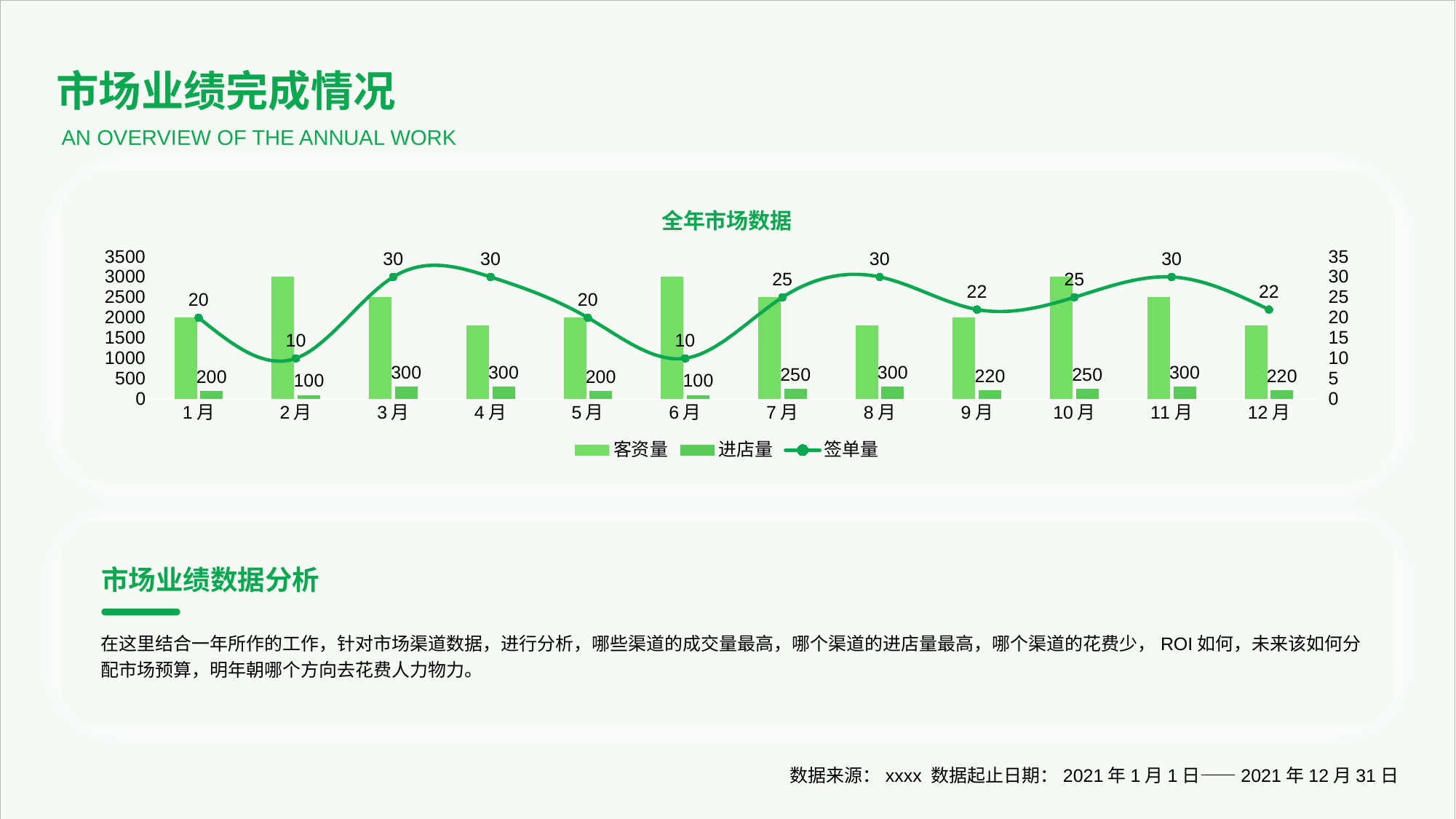

市场业绩完成情况
AN OVERVIEW OF THE ANNUAL WORK

### Chart: 全年市场数据

| Category | 客资量 | 进店量 | 签单量 |
|---|---|---|---|
| 1月 | 2000.0 | 200.0 | 20.0 |
| 2月 | 3000.0 | 100.0 | 10.0 |
| 3月 | 2500.0 | 300.0 | 30.0 |
| 4月 | 1800.0 | 300.0 | 30.0 |
| 5月 | 2000.0 | 200.0 | 20.0 |
| 6月 | 3000.0 | 100.0 | 10.0 |
| 7月 | 2500.0 | 250.0 | 25.0 |
| 8月 | 1800.0 | 300.0 | 30.0 |
| 9月 | 2000.0 | 220.0 | 22.0 |
| 10月 | 3000.0 | 250.0 | 25.0 |
| 11月 | 2500.0 | 300.0 | 30.0 |
| 12月 | 1800.0 | 220.0 | 22.0 |
市场业绩数据分析

在这里结合一年所作的工作，针对市场渠道数据，进行分析，哪些渠道的成交量最高，哪个渠道的进店量最高，哪个渠道的花费少，ROI如何，未来该如何分配市场预算，明年朝哪个方向去花费人力物力。
数据来源：xxxx 数据起止日期：2021年1月1日——2021年12月31日